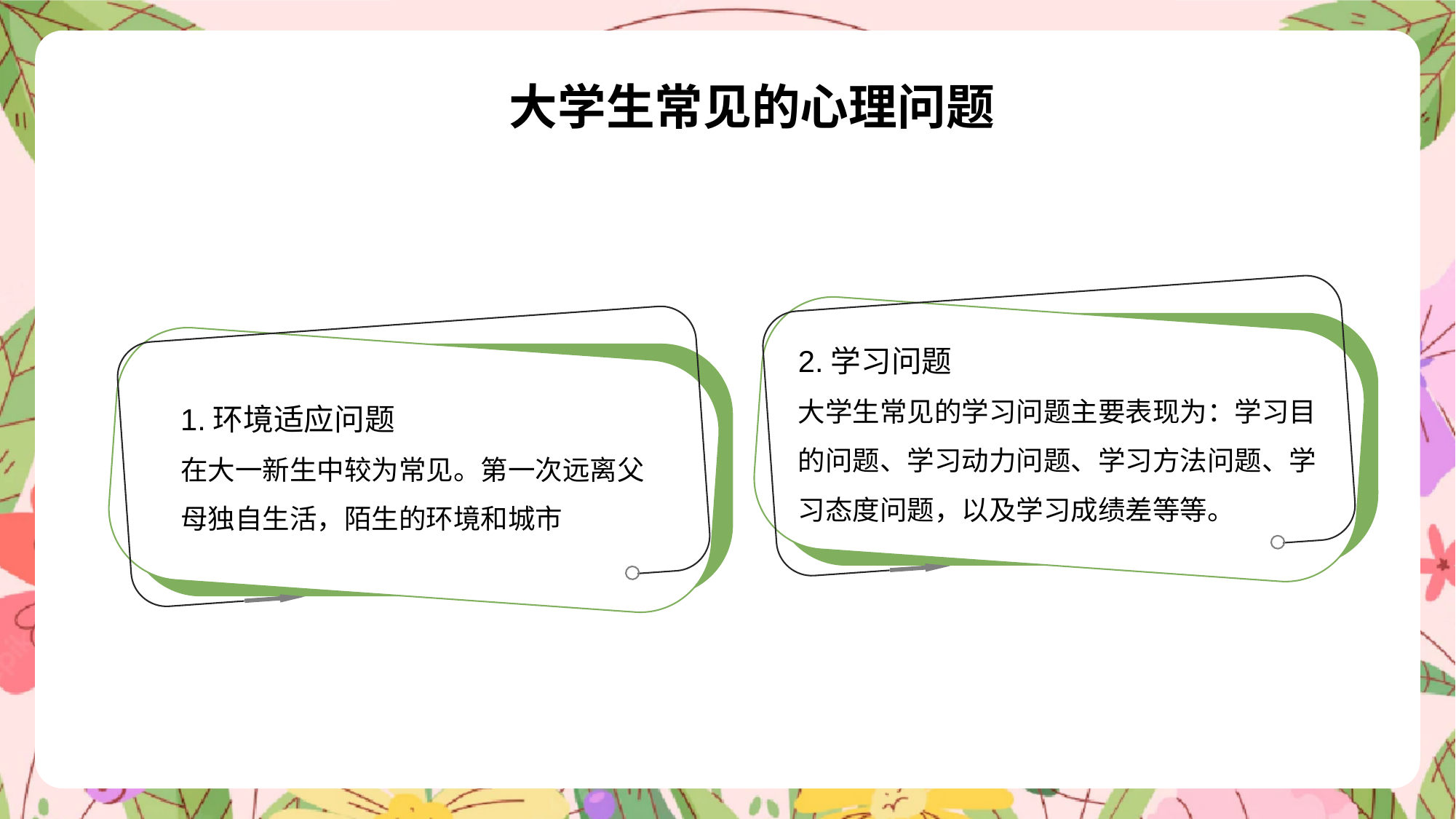

大学生常见的心理问题

2.学习问题
大学生常见的学习问题主要表现为：学习目的问题、学习动力问题、学习方法问题、学习态度问题，以及学习成绩差等等。

1.环境适应问题
在大一新生中较为常见。第一次远离父母独自生活，陌生的环境和城市